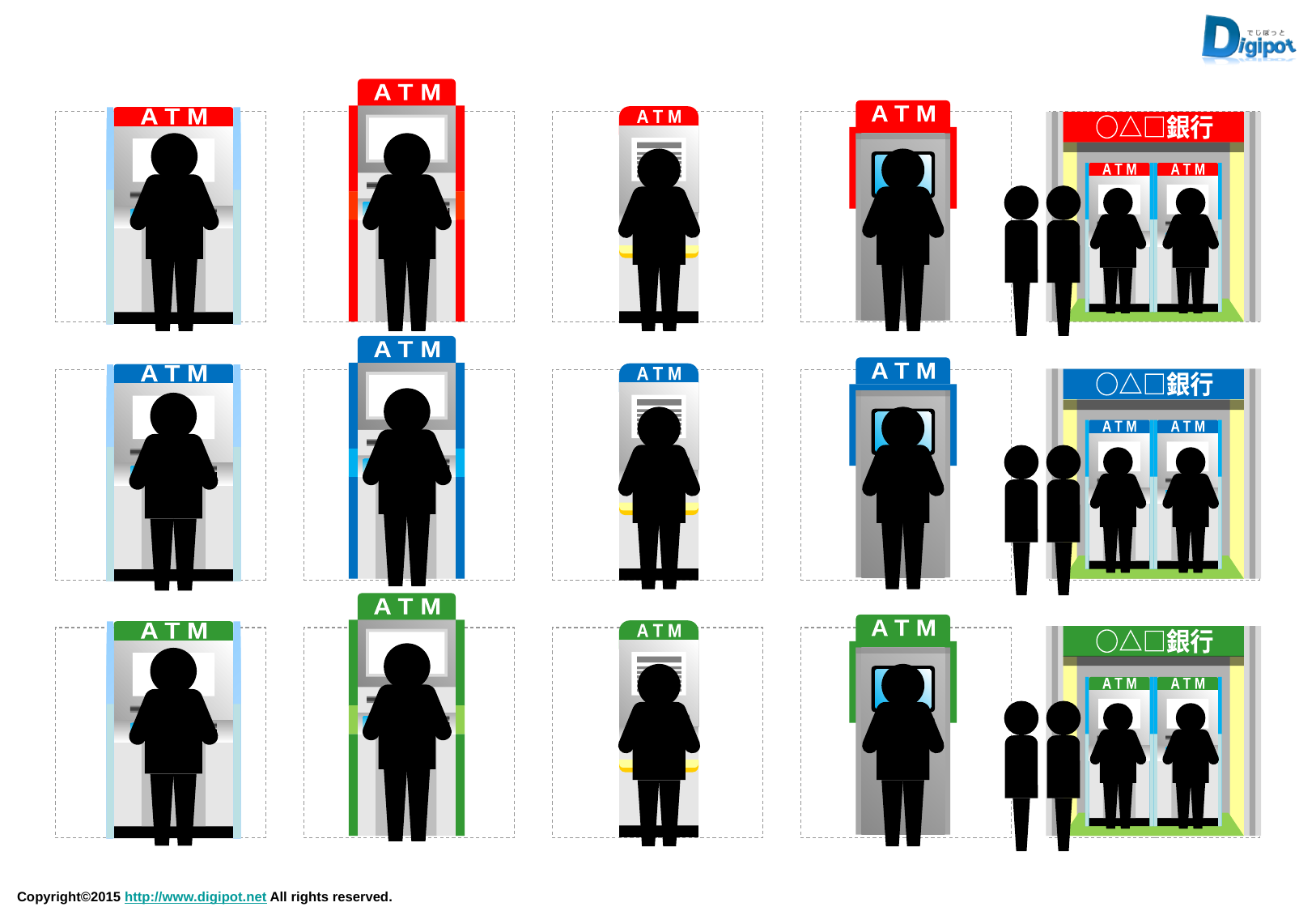

A T M

A T M

A T M

A T M

○△□銀行

A T M

A T M

A T M

A T M

A T M

A T M

○△□銀行

A T M

A T M

A T M

A T M

A T M

A T M

○△□銀行

A T M

A T M